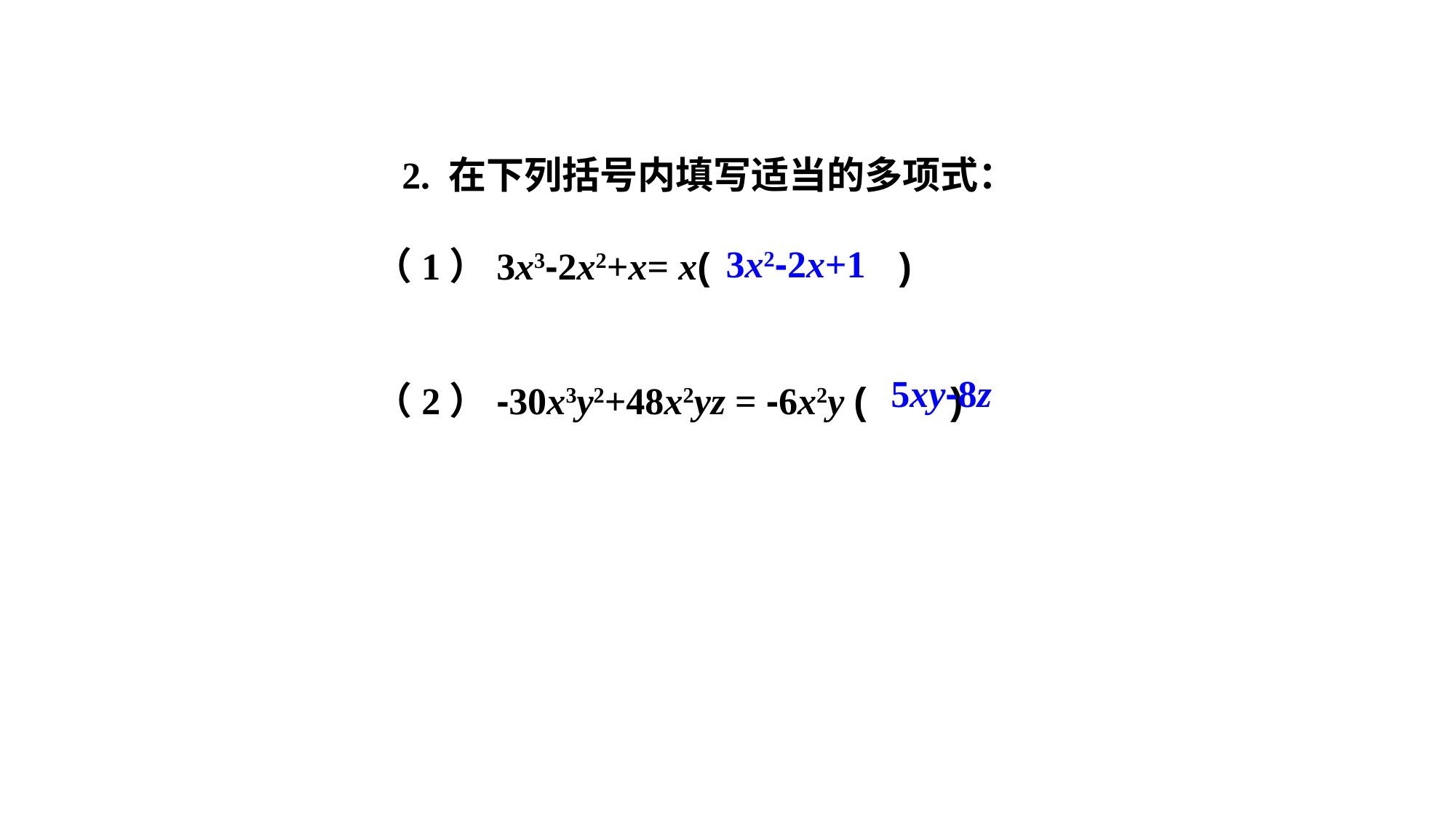

2. 在下列括号内填写适当的多项式：
（1）3x3-2x2+x= x(                    )
3x2-2x+1
（2）-30x3y2+48x2yz = -6x2y (        )
5xy-8z